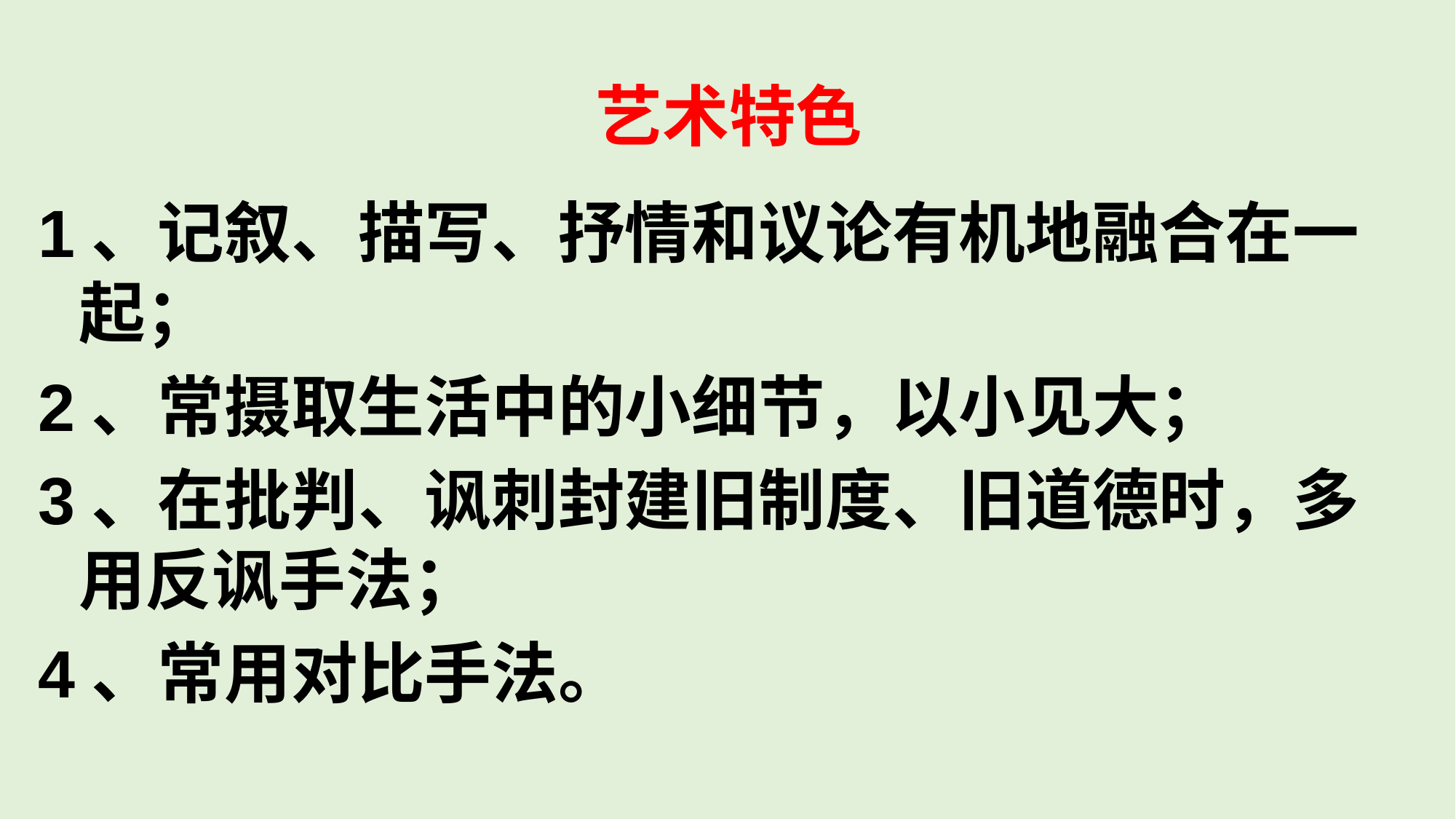

# 艺术特色
1、记叙、描写、抒情和议论有机地融合在一起；
2、常摄取生活中的小细节，以小见大；
3、在批判、讽刺封建旧制度、旧道德时，多用反讽手法；
4、常用对比手法。